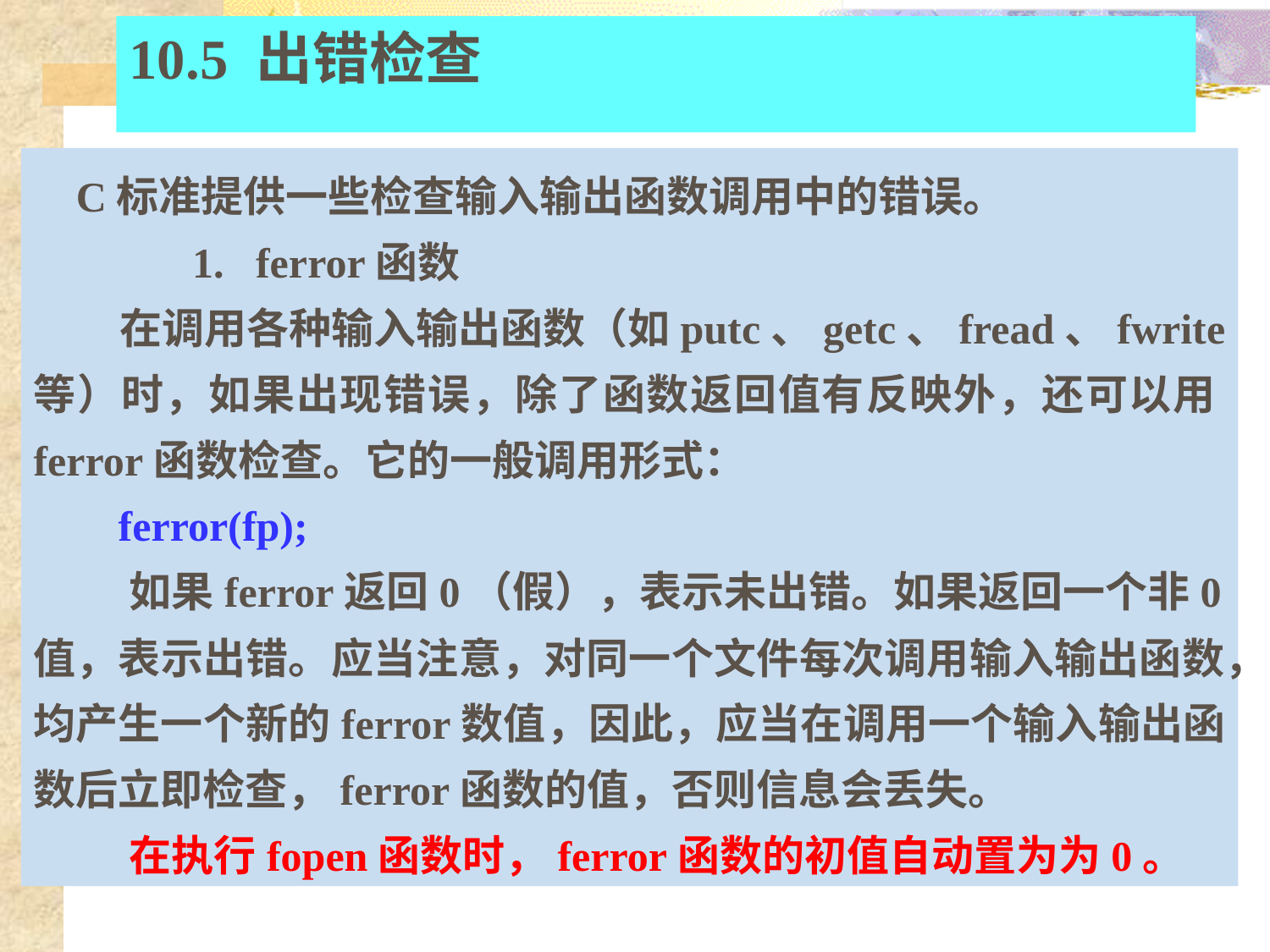

# 10.5 出错检查
    C标准提供一些检查输入输出函数调用中的错误。
               1.   ferror函数
        在调用各种输入输出函数（如putc、getc、fread、fwrite等）时，如果出现错误，除了函数返回值有反映外，还可以用ferror函数检查。它的一般调用形式：
        ferror(fp);
         如果ferror返回0（假），表示未出错。如果返回一个非0值，表示出错。应当注意，对同一个文件每次调用输入输出函数，均产生一个新的ferror数值，因此，应当在调用一个输入输出函数后立即检查，ferror函数的值，否则信息会丢失。
         在执行fopen函数时，ferror函数的初值自动置为为0。